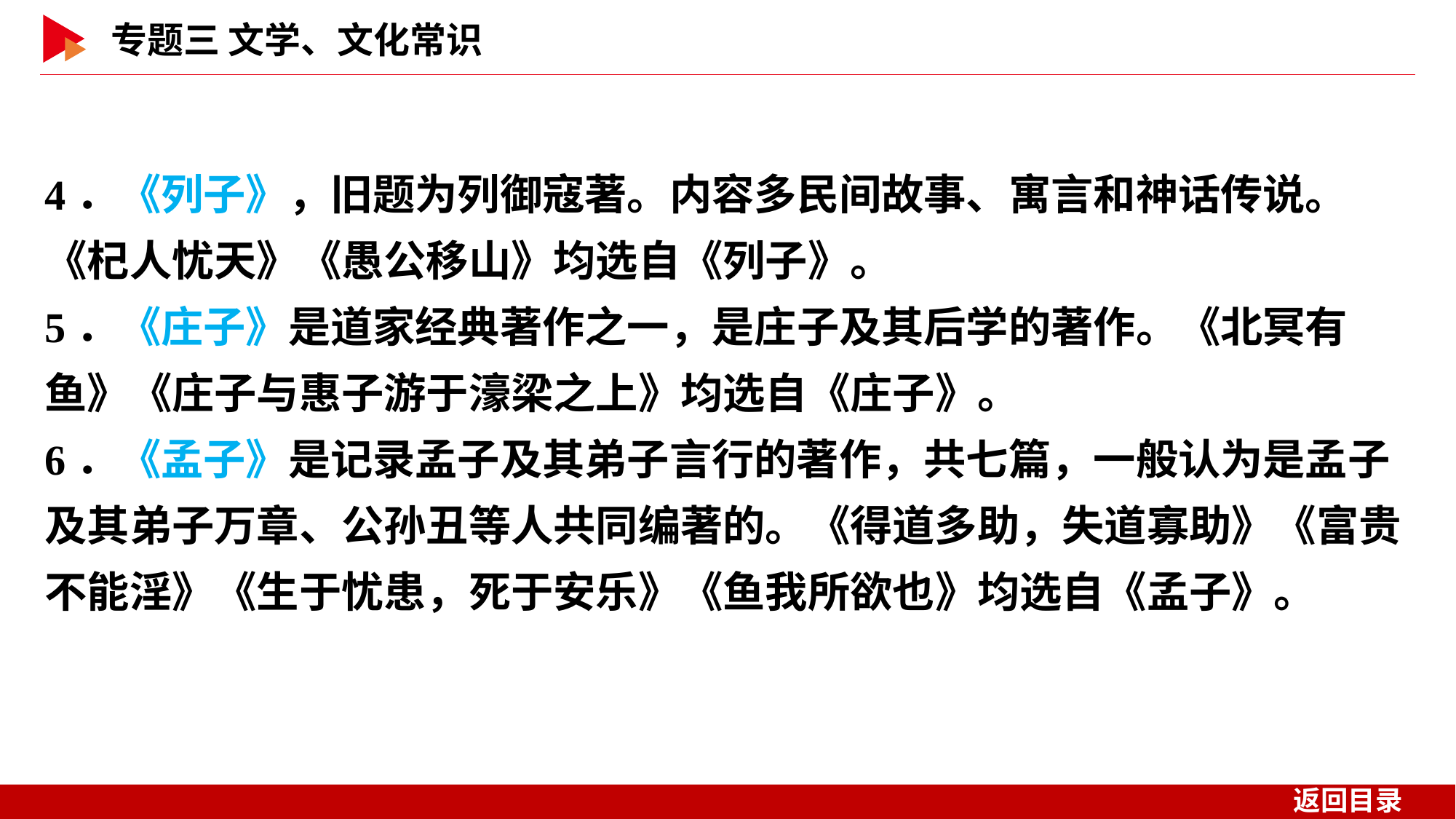

4．《列子》，旧题为列御寇著。内容多民间故事、寓言和神话传说。《杞人忧天》《愚公移山》均选自《列子》。
5．《庄子》是道家经典著作之一，是庄子及其后学的著作。《北冥有鱼》《庄子与惠子游于濠梁之上》均选自《庄子》。
6．《孟子》是记录孟子及其弟子言行的著作，共七篇，一般认为是孟子及其弟子万章、公孙丑等人共同编著的。《得道多助，失道寡助》《富贵不能淫》《生于忧患，死于安乐》《鱼我所欲也》均选自《孟子》。